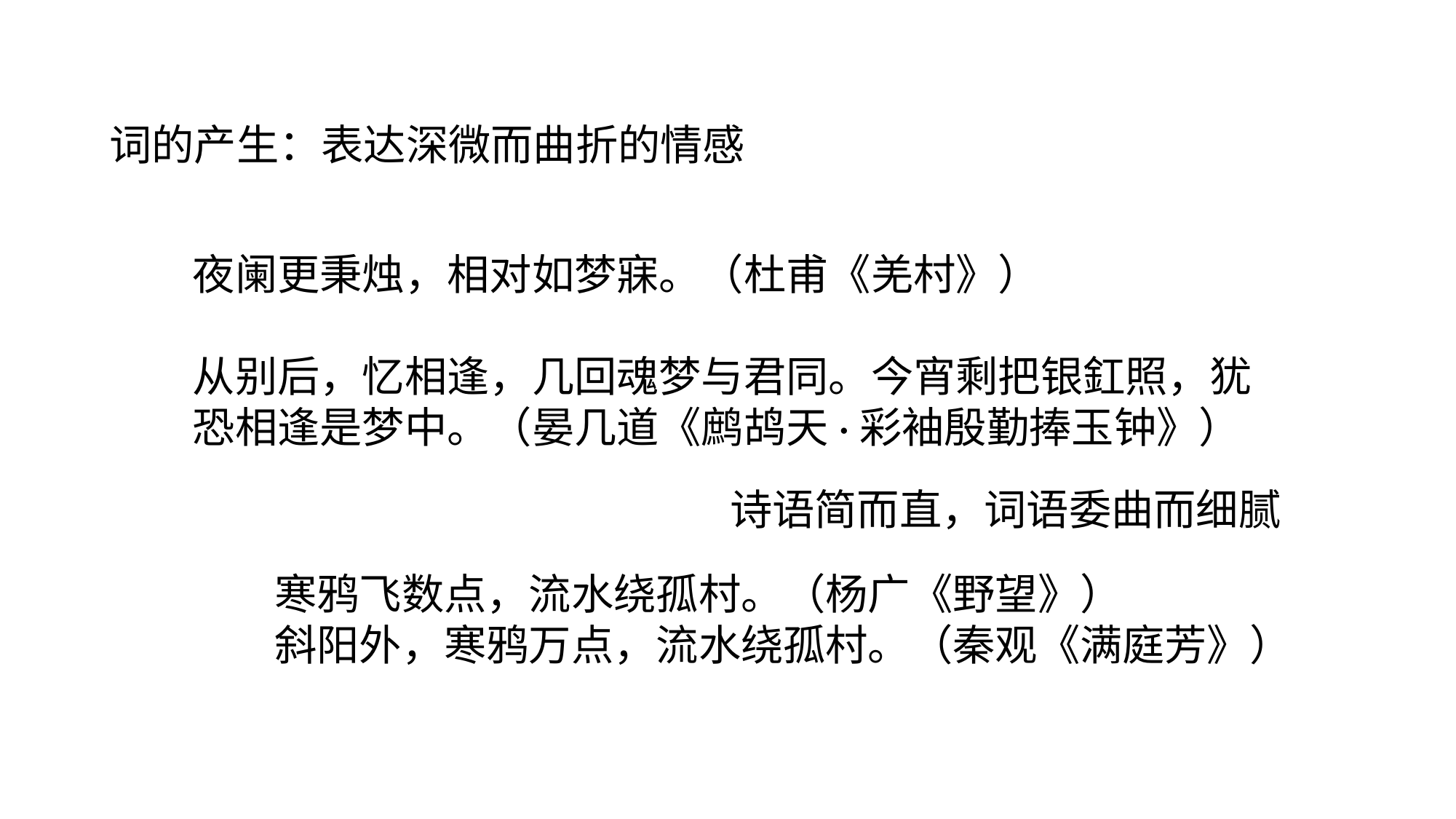

#
词的产生：表达深微而曲折的情感
夜阑更秉烛，相对如梦寐。（杜甫《羌村》）

从别后，忆相逢，几回魂梦与君同。今宵剩把银釭照，犹恐相逢是梦中。（晏几道《鹧鸪天·彩袖殷勤捧玉钟》）
诗语简而直，词语委曲而细腻
寒鸦飞数点，流水绕孤村。（杨广《野望》）
斜阳外，寒鸦万点，流水绕孤村。（秦观《满庭芳》）